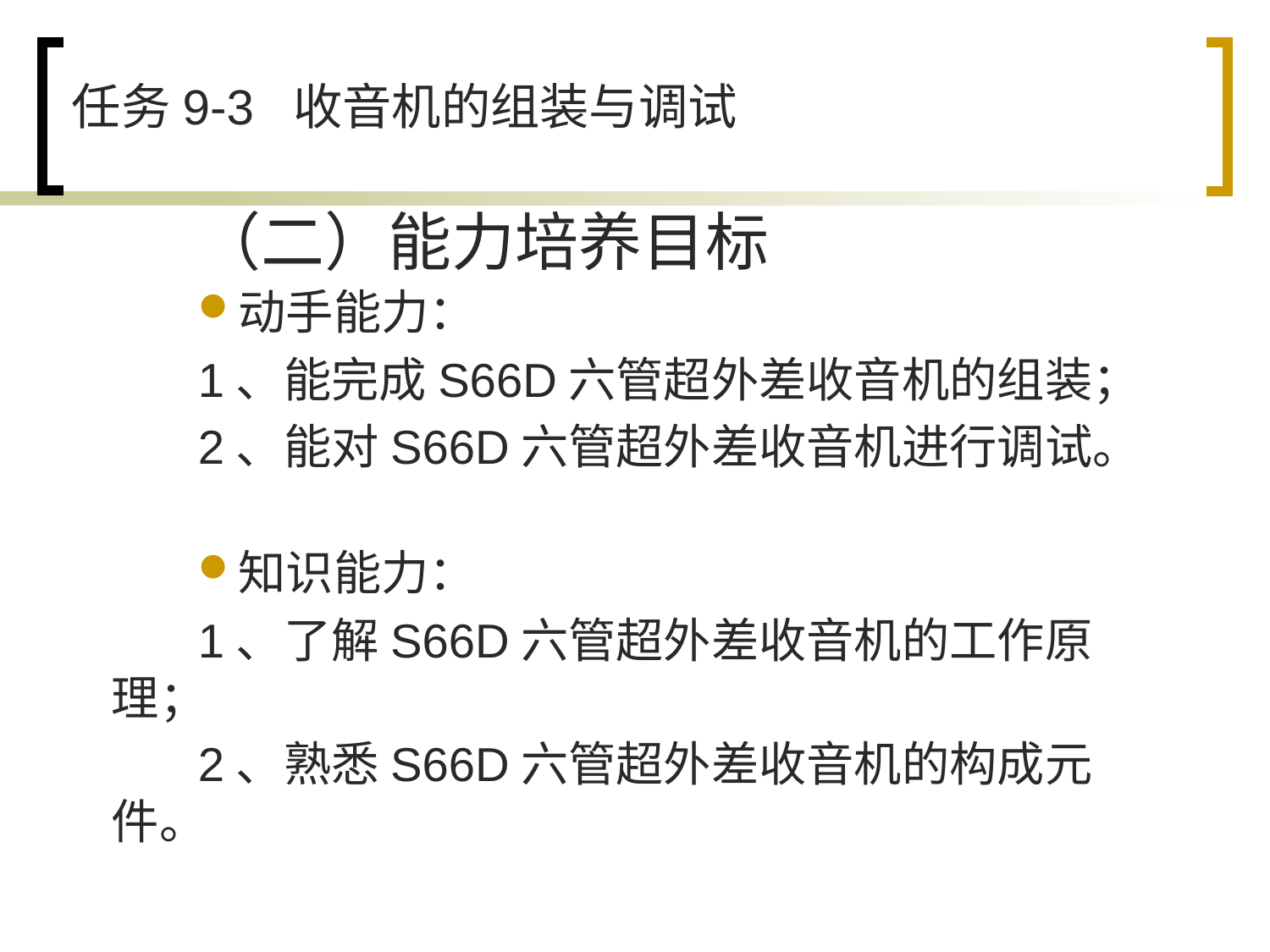

（二）能力培养目标
动手能力：
1、能完成S66D六管超外差收音机的组装；
2、能对S66D六管超外差收音机进行调试。

知识能力：
1、了解S66D六管超外差收音机的工作原理；
2、熟悉S66D六管超外差收音机的构成元件。